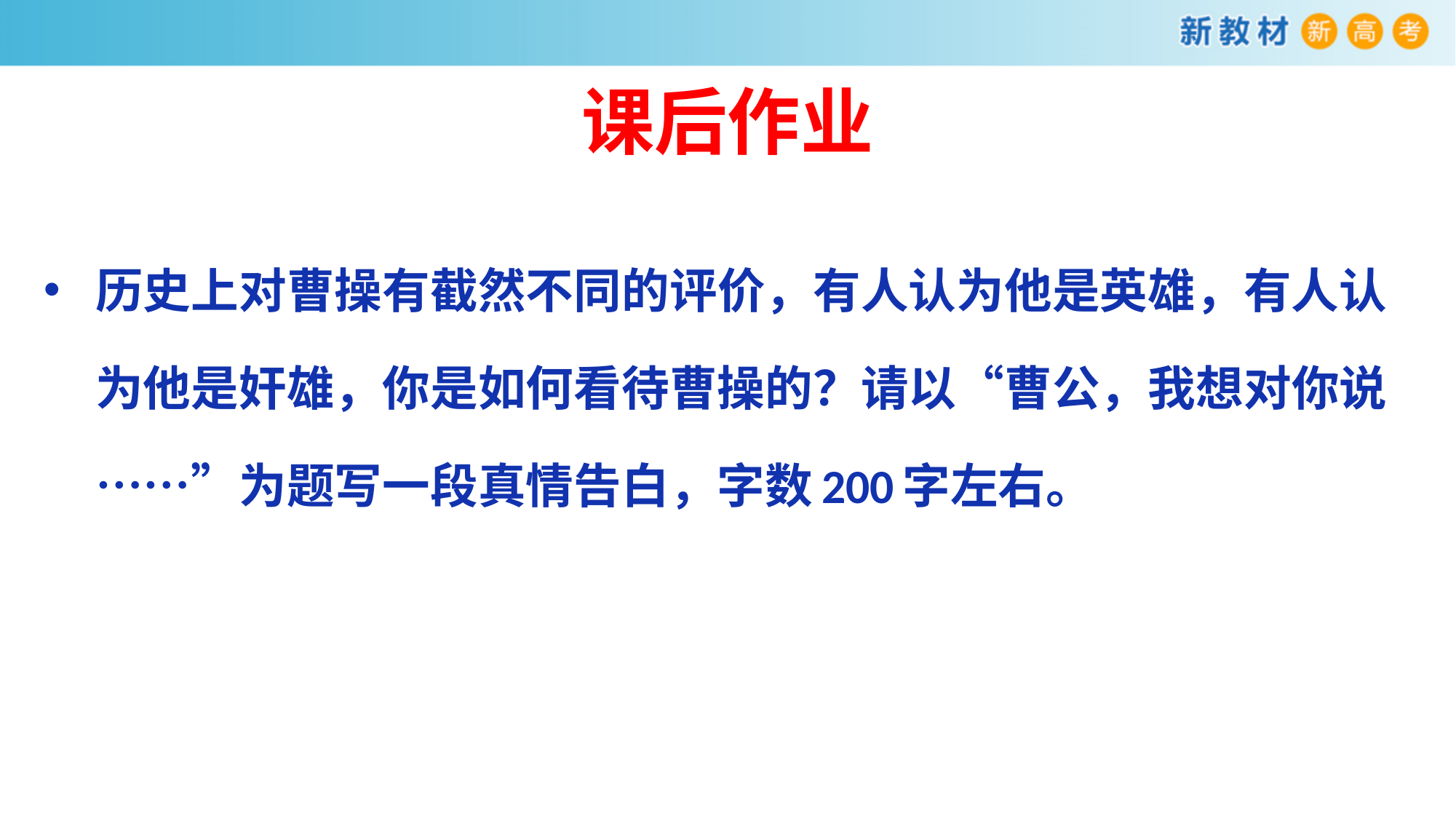

# 课后作业
历史上对曹操有截然不同的评价，有人认为他是英雄，有人认为他是奸雄，你是如何看待曹操的？请以“曹公，我想对你说……”为题写一段真情告白，字数200字左右。